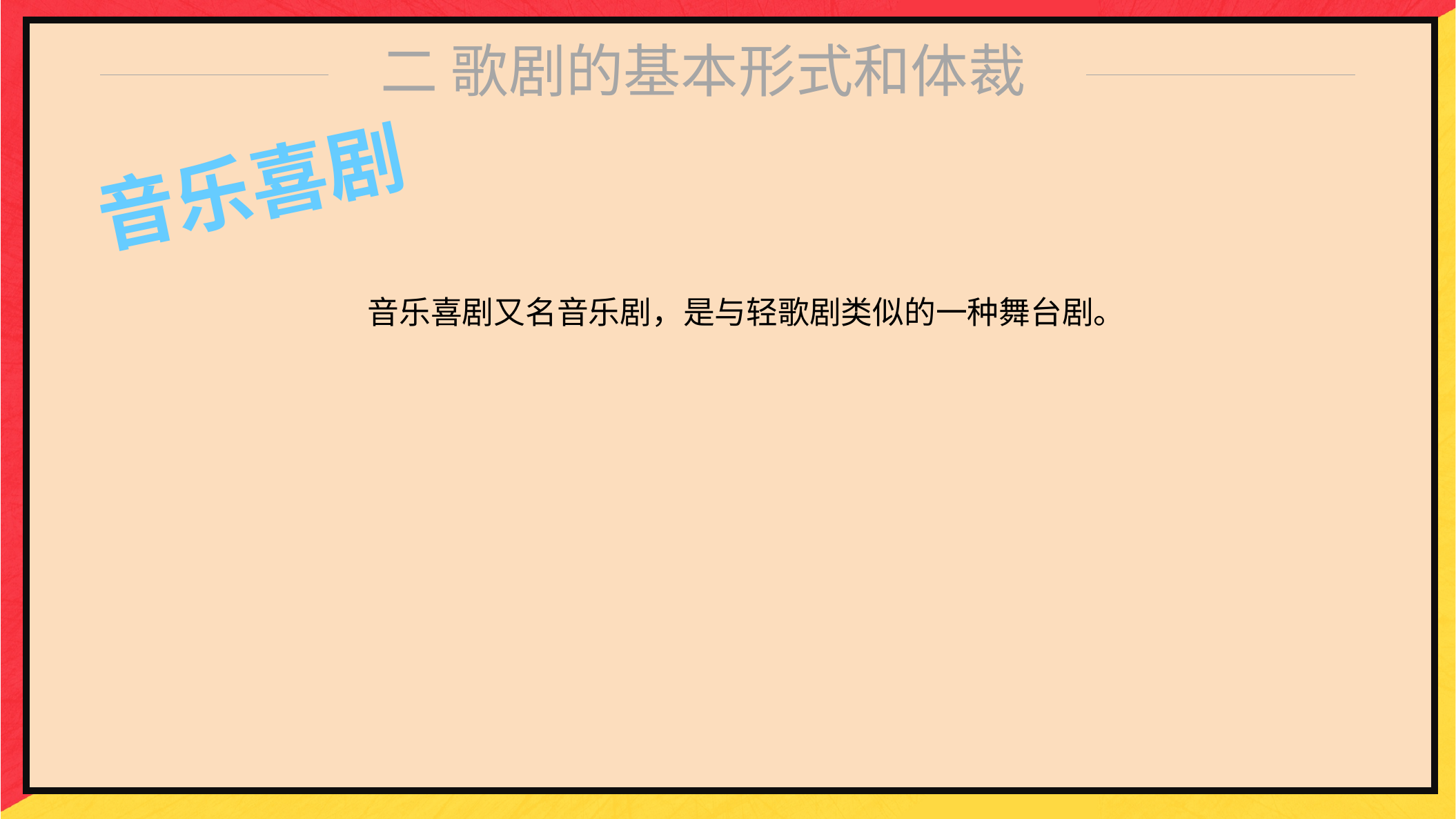

二 歌剧的基本形式和体裁
音乐喜剧
音乐喜剧又名音乐剧，是与轻歌剧类似的一种舞台剧。